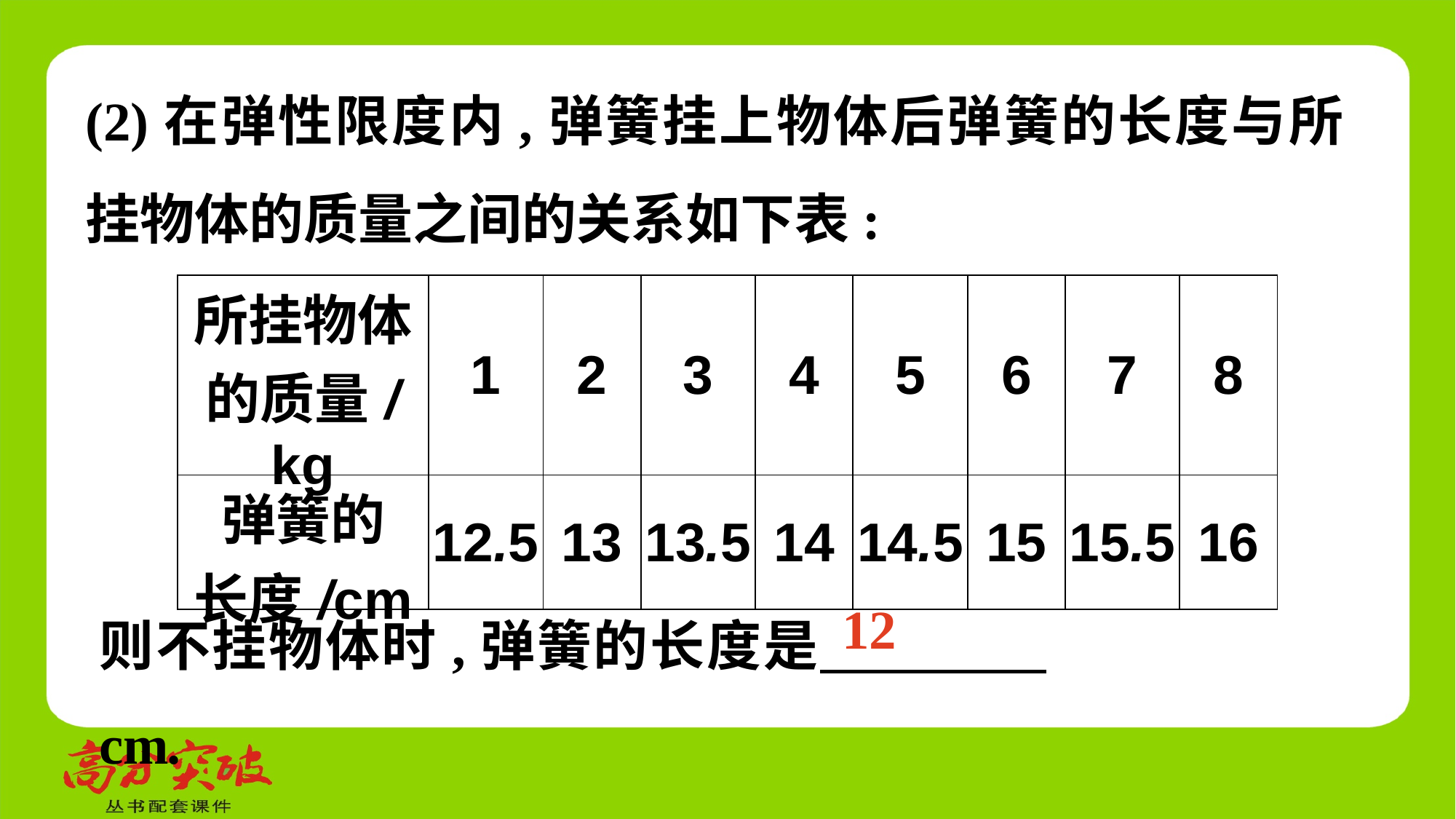

(2)在弹性限度内,弹簧挂上物体后弹簧的长度与所挂物体的质量之间的关系如下表:
| 所挂物体 的质量/kg | 1 | 2 | 3 | 4 | 5 | 6 | 7 | 8 |
| --- | --- | --- | --- | --- | --- | --- | --- | --- |
| 弹簧的 长度/cm | 12.5 | 13 | 13.5 | 14 | 14.5 | 15 | 15.5 | 16 |
则不挂物体时,弹簧的长度是　        　cm.
12